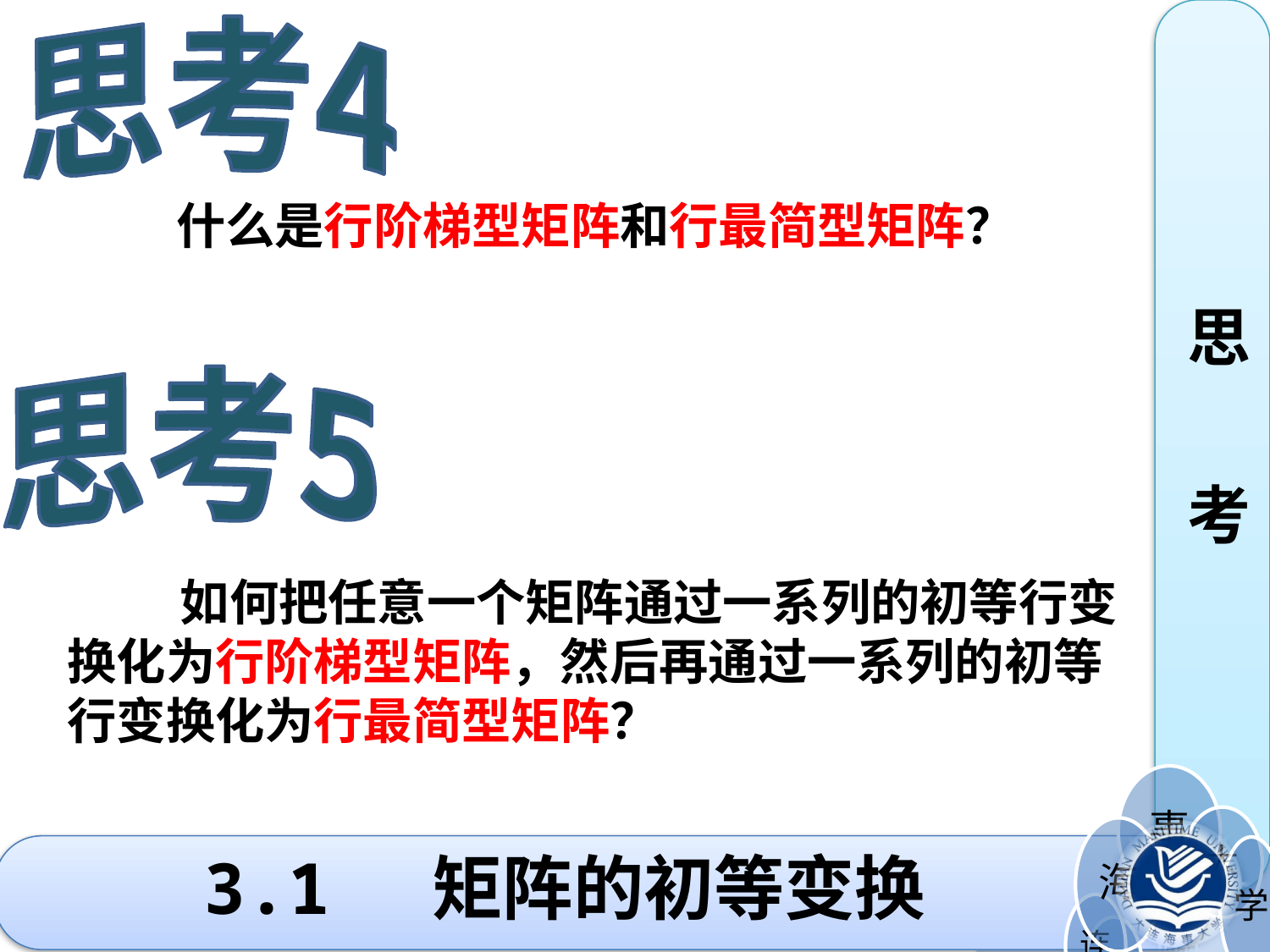

思考4

思

考
什么是行阶梯型矩阵和行最简型矩阵？
思考5
         如何把任意一个矩阵通过一系列的初等行变换化为行阶梯型矩阵，然后再通过一系列的初等行变换化为行最简型矩阵？

# 3.1  矩阵的初等变换